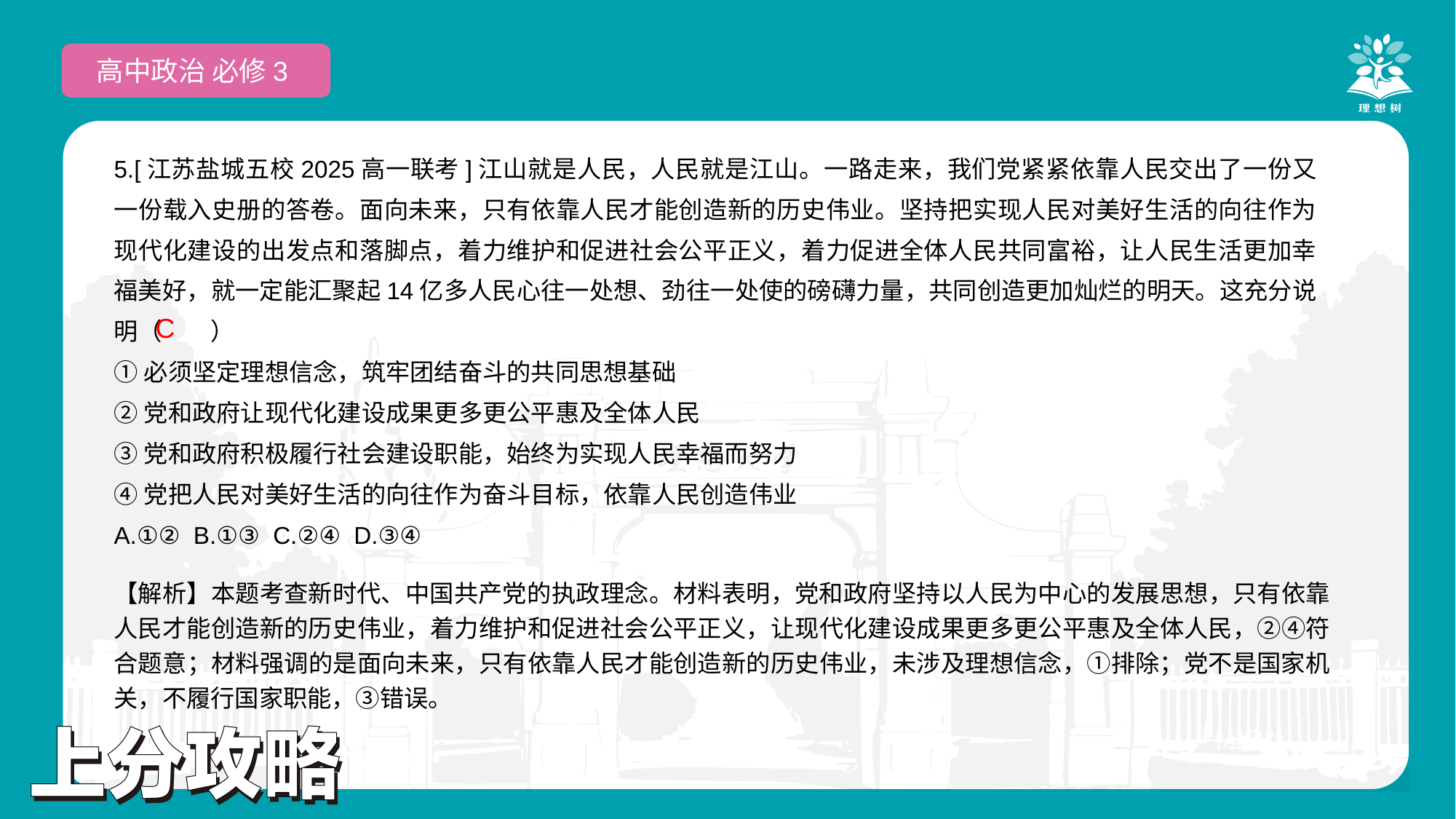

高中政治 必修3
5.[江苏盐城五校2025高一联考]江山就是人民，人民就是江山。一路走来，我们党紧紧依靠人民交出了一份又一份载入史册的答卷。面向未来，只有依靠人民才能创造新的历史伟业。坚持把实现人民对美好生活的向往作为现代化建设的出发点和落脚点，着力维护和促进社会公平正义，着力促进全体人民共同富裕，让人民生活更加幸福美好，就一定能汇聚起14亿多人民心往一处想、劲往一处使的磅礴力量，共同创造更加灿烂的明天。这充分说明（　　）
①必须坚定理想信念，筑牢团结奋斗的共同思想基础
②党和政府让现代化建设成果更多更公平惠及全体人民
③党和政府积极履行社会建设职能，始终为实现人民幸福而努力
④党把人民对美好生活的向往作为奋斗目标，依靠人民创造伟业
A.①②  B.①③  C.②④  D.③④
C
【解析】本题考查新时代、中国共产党的执政理念。材料表明，党和政府坚持以人民为中心的发展思想，只有依靠人民才能创造新的历史伟业，着力维护和促进社会公平正义，让现代化建设成果更多更公平惠及全体人民，②④符合题意；材料强调的是面向未来，只有依靠人民才能创造新的历史伟业，未涉及理想信念，①排除；党不是国家机关，不履行国家职能，③错误。